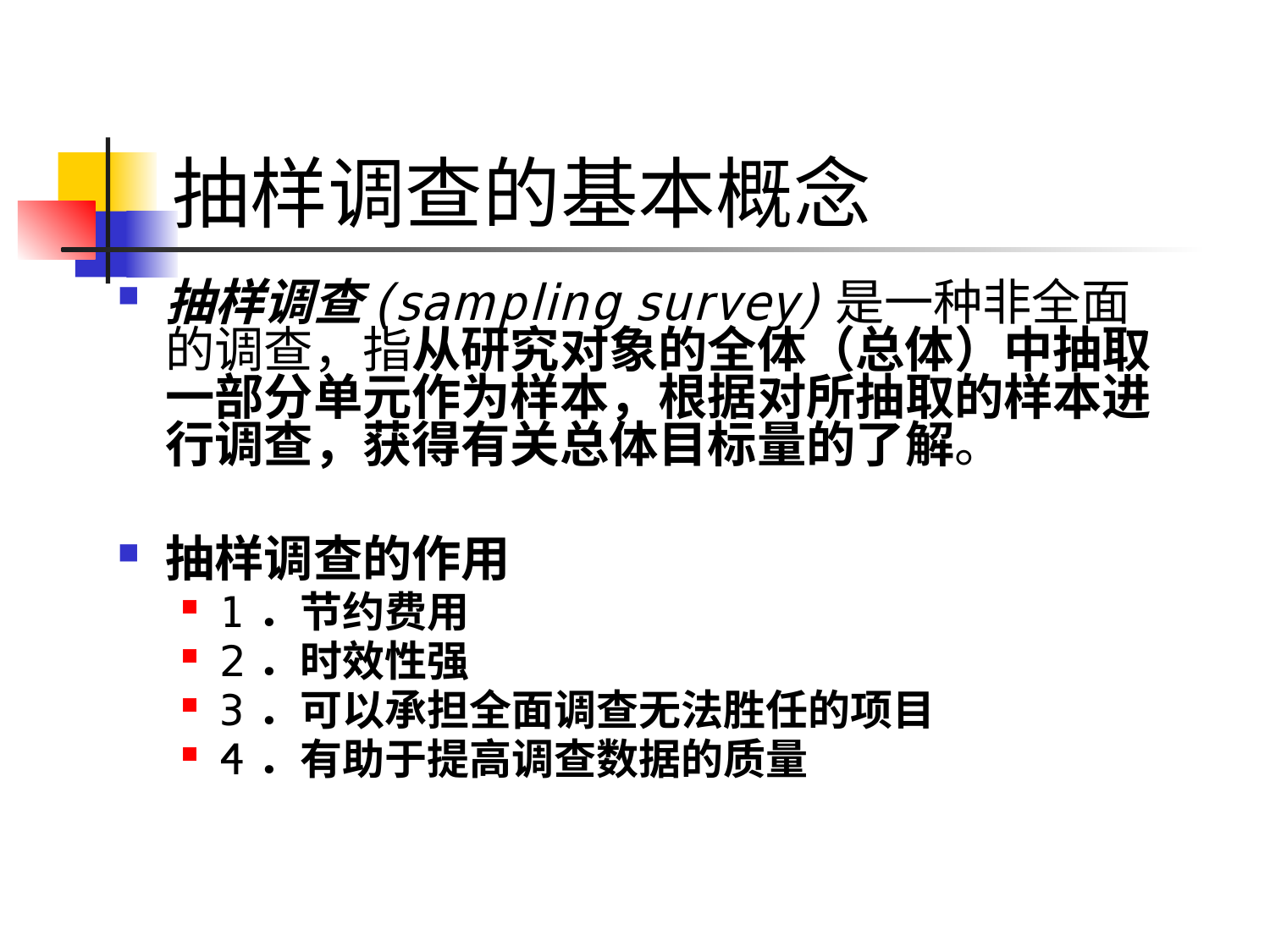

# 抽样调查的基本概念
抽样调查(sampling survey)是一种非全面的调查，指从研究对象的全体（总体）中抽取一部分单元作为样本，根据对所抽取的样本进行调查，获得有关总体目标量的了解。

抽样调查的作用
1．节约费用
2．时效性强
3．可以承担全面调查无法胜任的项目
4．有助于提高调查数据的质量